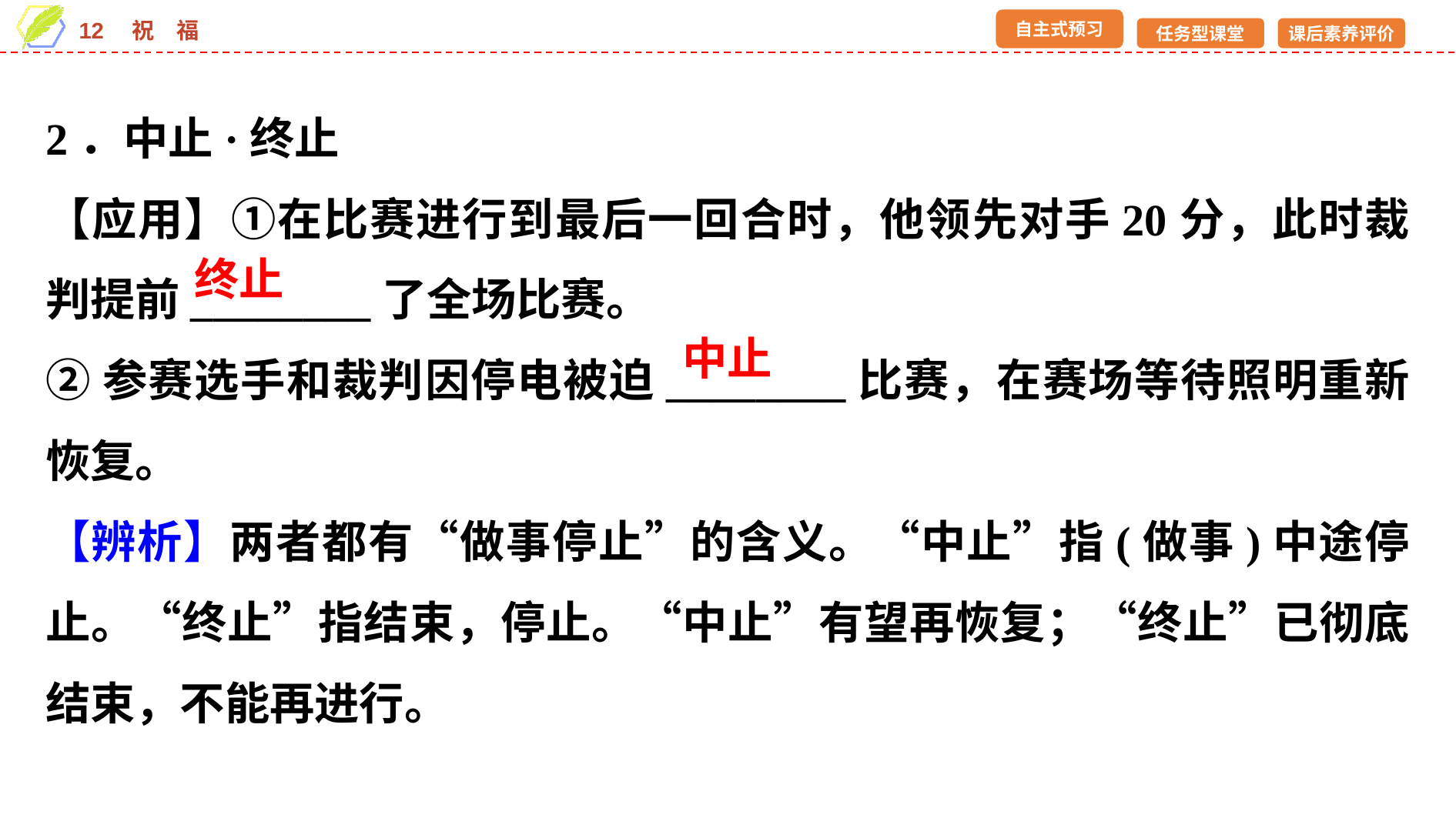

2．中止·终止
【应用】①在比赛进行到最后一回合时，他领先对手20分，此时裁判提前________了全场比赛。
②参赛选手和裁判因停电被迫________比赛，在赛场等待照明重新恢复。
【辨析】两者都有“做事停止”的含义。“中止”指(做事)中途停止。“终止”指结束，停止。“中止”有望再恢复；“终止”已彻底结束，不能再进行。
终止
中止